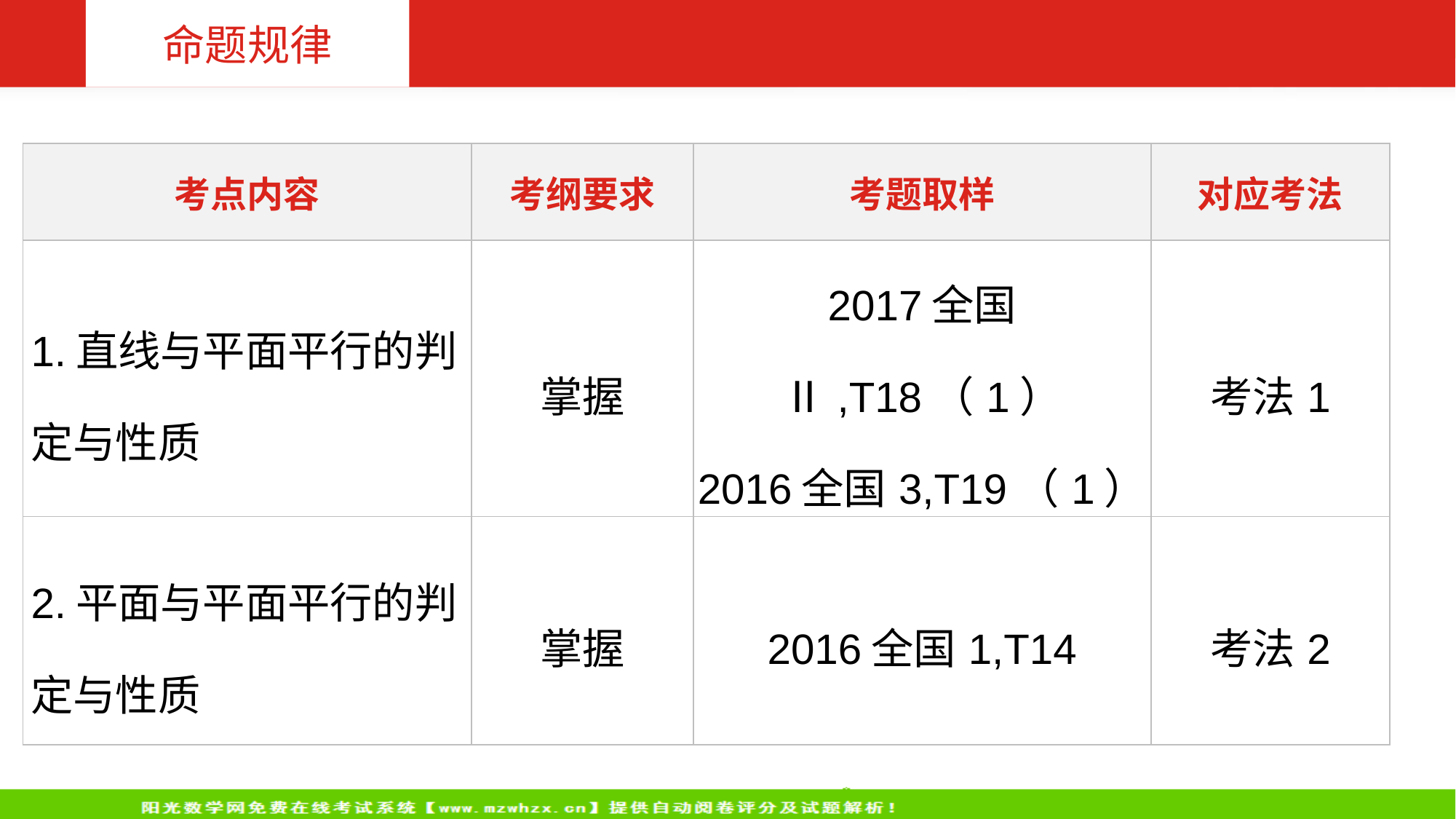

命题规律
| 考点内容 | 考纲要求 | 考题取样 | 对应考法 |
| --- | --- | --- | --- |
| 1.直线与平面平行的判定与性质 | 掌握 | 2017全国Ⅱ,T18（1） 2016全国3,T19（1） | 考法1 |
| 2.平面与平面平行的判定与性质 | 掌握 | 2016全国1,T14 | 考法2 |